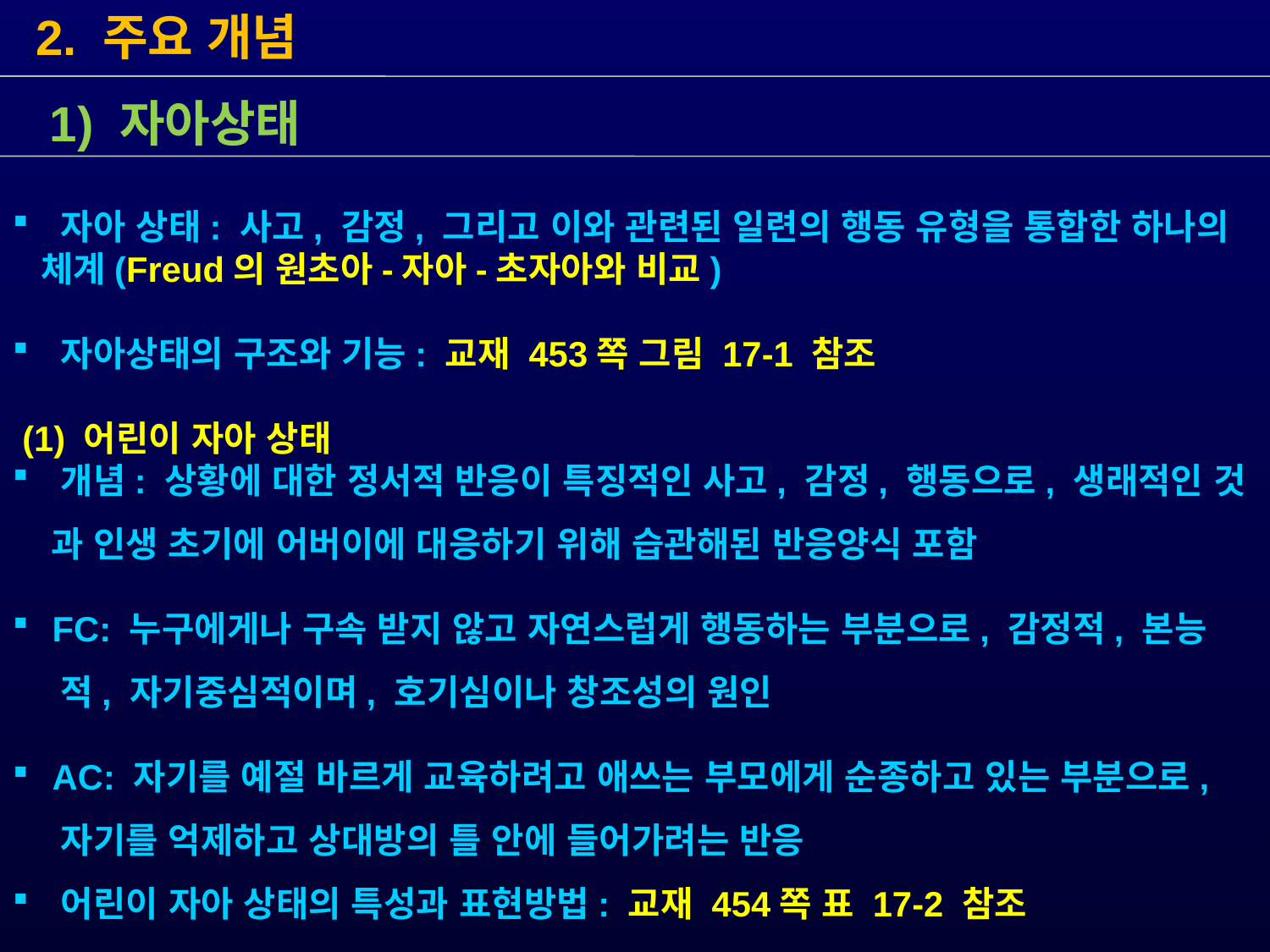

2. 주요 개념

  1) 자아상태

 자아 상태: 사고, 감정, 그리고 이와 관련된 일련의 행동 유형을 통합한 하나의
  체계(Freud의 원초아-자아-초자아와 비교)
 자아상태의 구조와 기능: 교재 453쪽 그림 17-1 참조
 (1) 어린이 자아 상태
 개념: 상황에 대한 정서적 반응이 특징적인 사고, 감정, 행동으로, 생래적인 것
   과 인생 초기에 어버이에 대응하기 위해 습관해된 반응양식 포함
 FC: 누구에게나 구속 받지 않고 자연스럽게 행동하는 부분으로, 감정적, 본능
    적, 자기중심적이며, 호기심이나 창조성의 원인
 AC: 자기를 예절 바르게 교육하려고 애쓰는 부모에게 순종하고 있는 부분으로,
    자기를 억제하고 상대방의 틀 안에 들어가려는 반응
 어린이 자아 상태의 특성과 표현방법: 교재 454쪽 표 17-2 참조